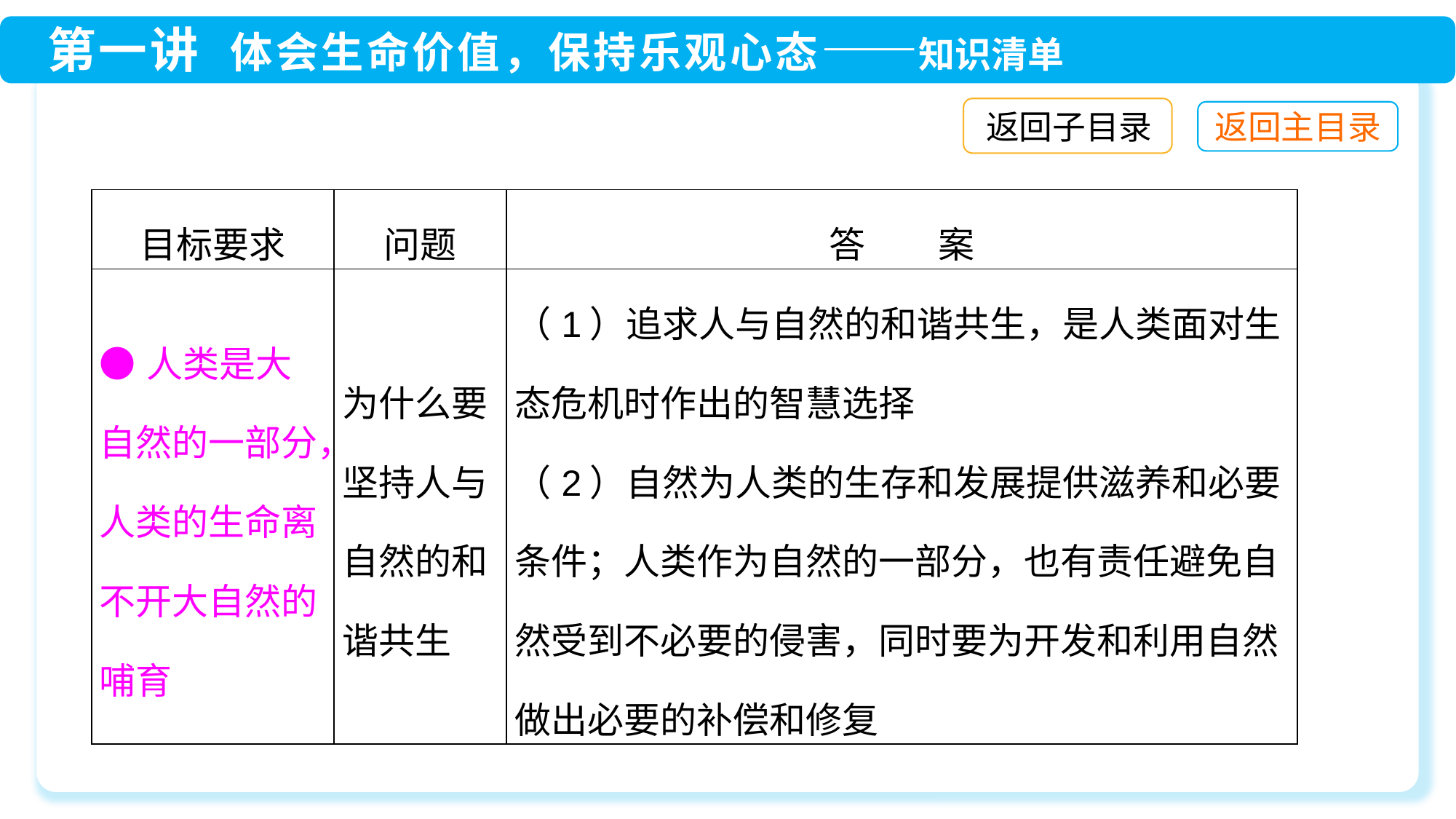

返回子目录
| 目标要求 | 问题 | 答　　案 |
| --- | --- | --- |
| ●人类是大自然的一部分，人类的生命离不开大自然的哺育 | 为什么要坚持人与自然的和谐共生 | （1）追求人与自然的和谐共生，是人类面对生态危机时作出的智慧选择 （2）自然为人类的生存和发展提供滋养和必要条件；人类作为自然的一部分，也有责任避免自然受到不必要的侵害，同时要为开发和利用自然做出必要的补偿和修复 |